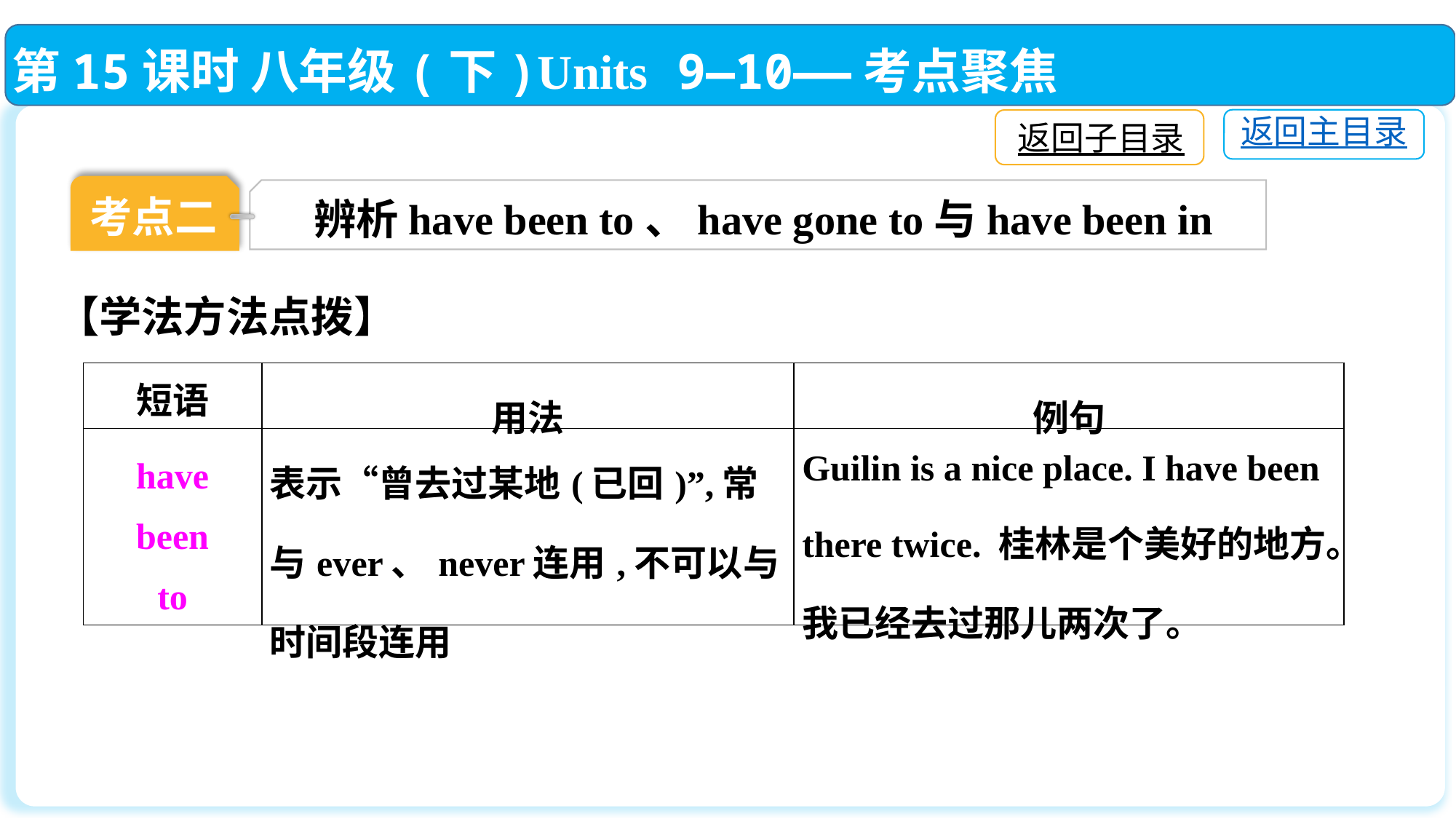

第15课时 八年级(下)Units 9—10——考点聚焦

返回主目录

返回子目录
考点二
辨析have been to、have gone to与have been in

【学法方法点拨】
| 短语 | 用法 | 例句 |
| --- | --- | --- |
| have been to | 表示“曾去过某地(已回)”,常与ever、never连用,不可以与时间段连用 | Guilin is a nice place. I have been there twice. 桂林是个美好的地方。我已经去过那儿两次了。 |